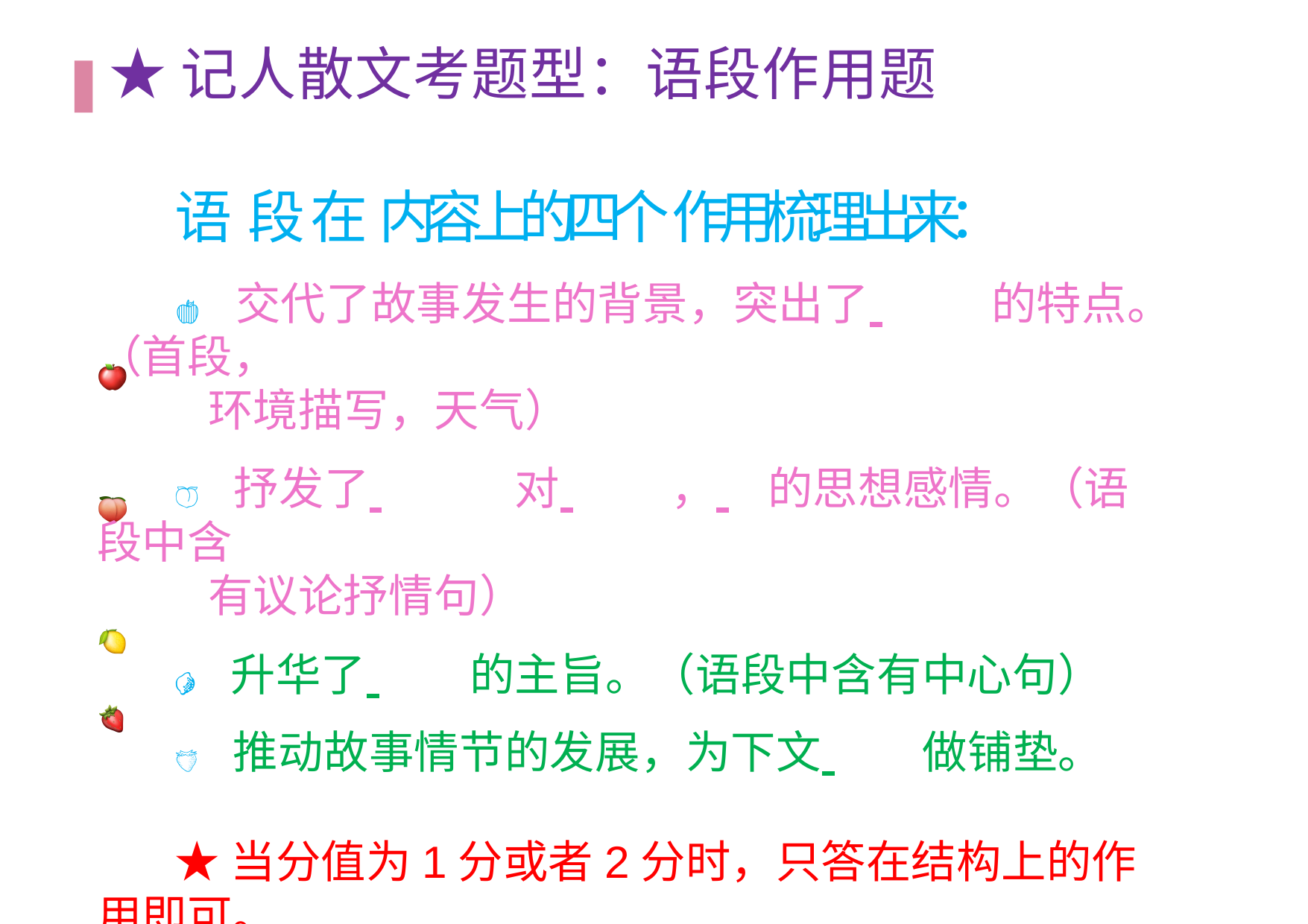

# ★记⼈散⽂考题型：语段作⽤题

语 段 在 内 容 上 的 四 个 作 用 梳 理 出 来：
🍎 交代了故事发生的背景，突出了 	的特点。（首段，
环境描写，天气）
🍑 抒发了 	对 	， 	的思想感情。（语段中含
有议论抒情句）
🍋 升华了 	的主旨。（语段中含有中心句）
🍓 推动故事情节的发展，为下文 	做铺垫。

★当分值为1分或者2分时，只答在结构上的作用即可。